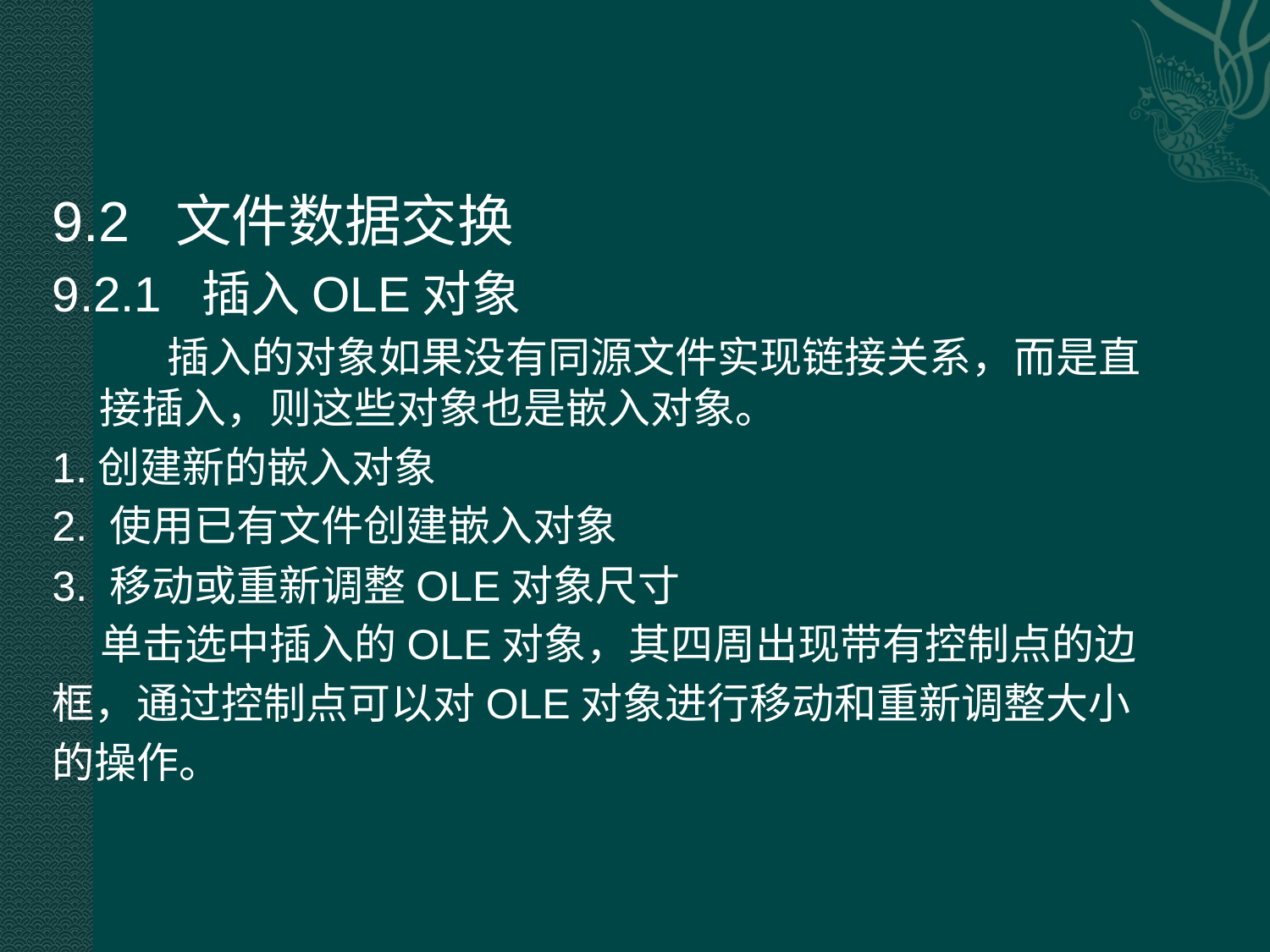

9.2  文件数据交换
9.2.1  插入OLE对象
           插入的对象如果没有同源文件实现链接关系，而是直接插入，则这些对象也是嵌入对象。
1.创建新的嵌入对象
2. 使用已有文件创建嵌入对象
3. 移动或重新调整OLE对象尺寸
    单击选中插入的OLE对象，其四周出现带有控制点的边
框，通过控制点可以对OLE对象进行移动和重新调整大小
的操作。